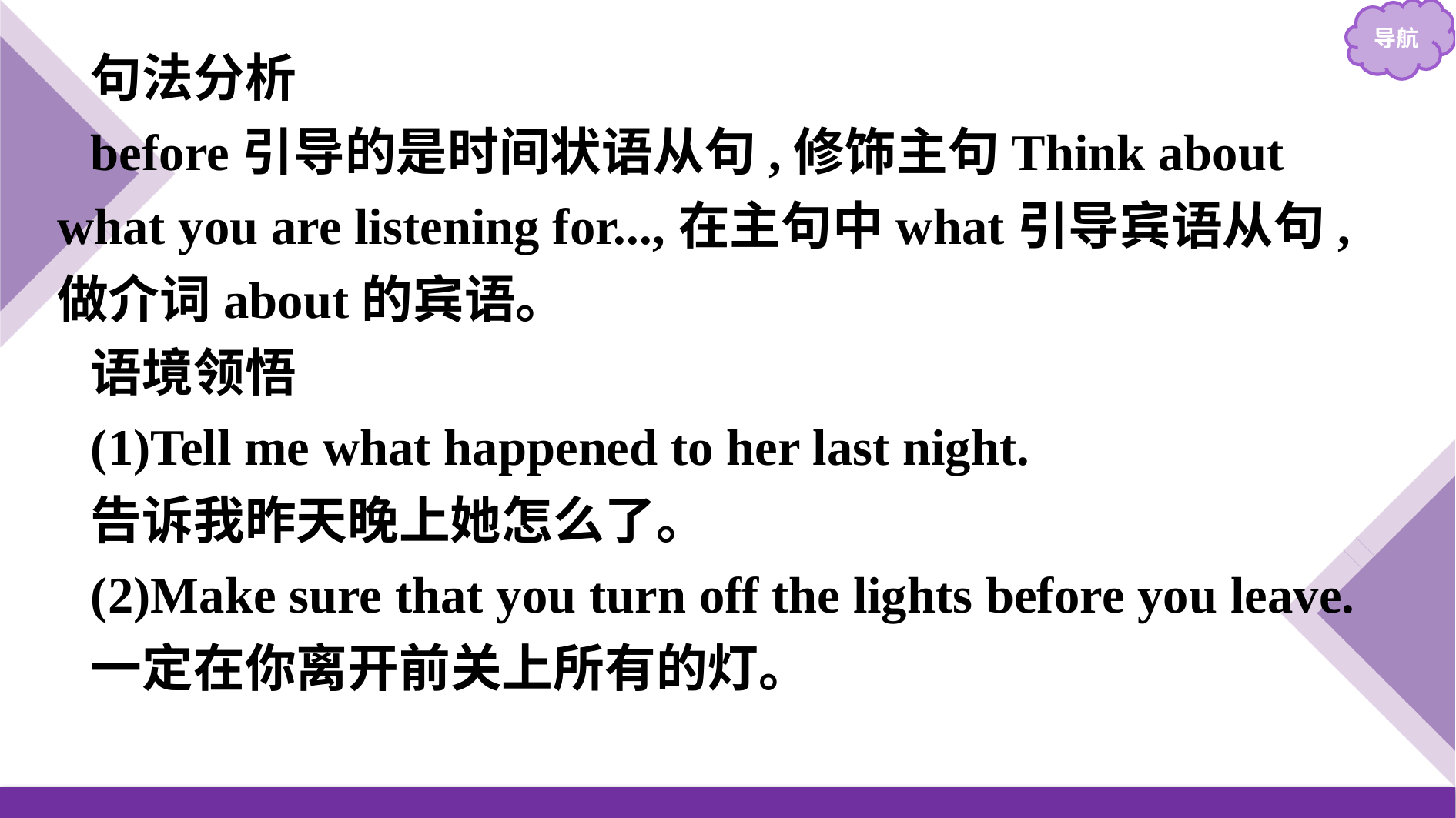

句法分析
before引导的是时间状语从句,修饰主句Think about what you are listening for...,在主句中what引导宾语从句,做介词about的宾语。
语境领悟
(1)Tell me what happened to her last night.
告诉我昨天晚上她怎么了。
(2)Make sure that you turn off the lights before you leave.
一定在你离开前关上所有的灯。